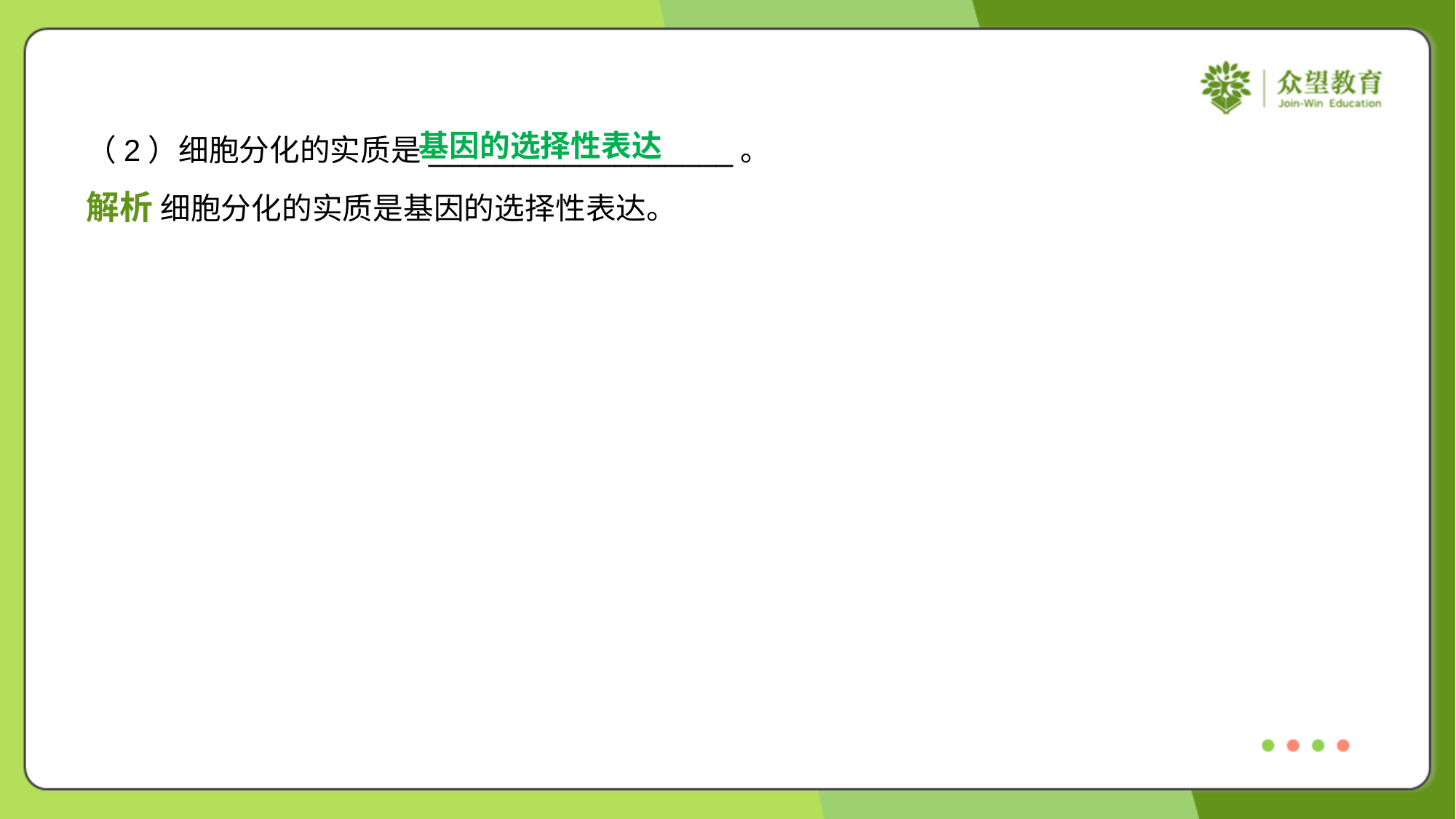

基因的选择性表达
（2）细胞分化的实质是__________________。
解析 细胞分化的实质是基因的选择性表达。